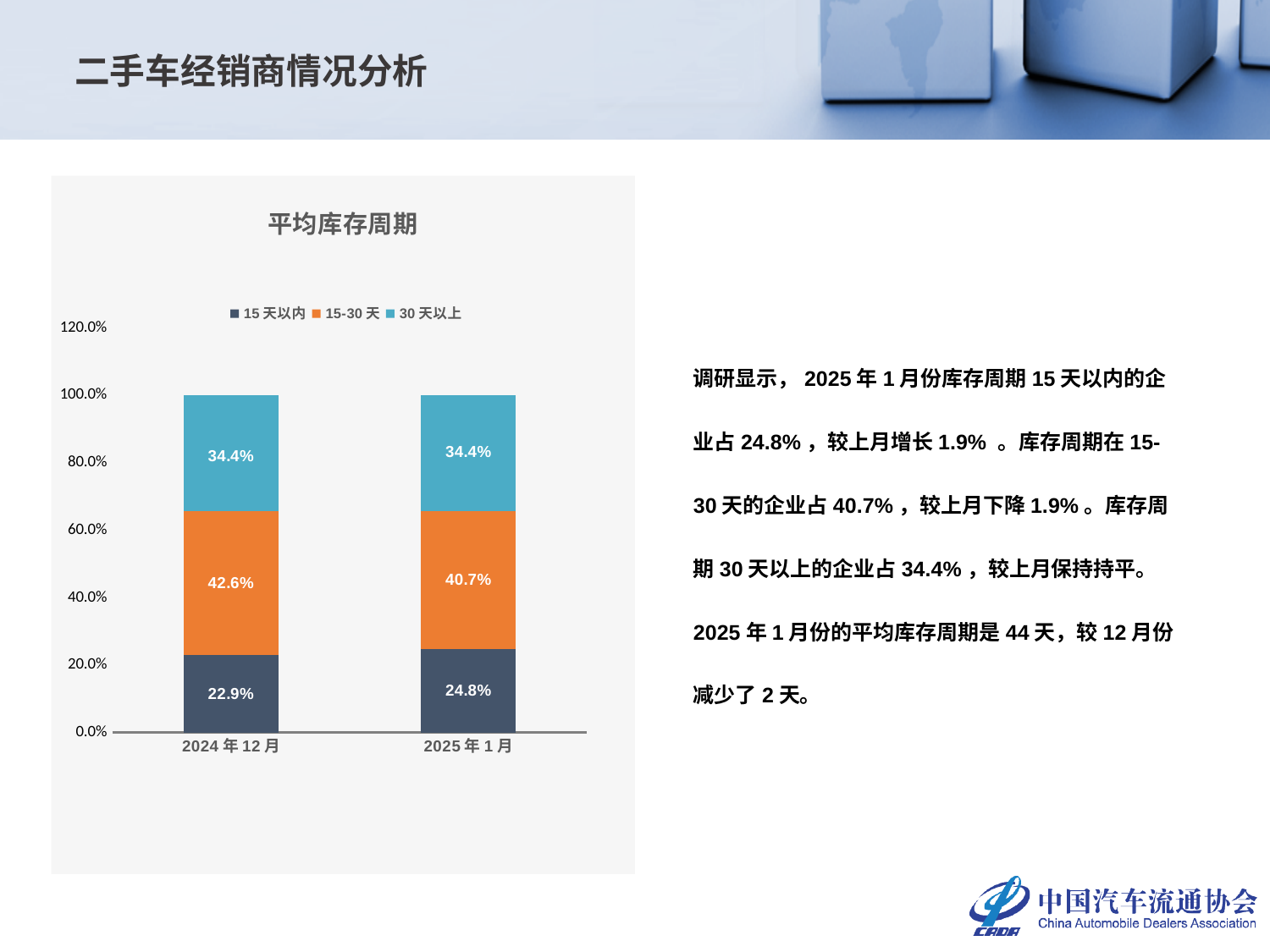

二手车经销商情况分析

### Chart: 平均库存周期

| Category | 15天以内 | 15-30天 | 30天以上 |
|---|---|---|---|
| 2024年12月 | 0.22940528634361237 | 0.4261894273127753 | 0.34440528634361234 |
| 2025年1月 | 0.2480968751286591 | 0.4074978385277286 | 0.34440528634361234 |
调研显示，2025年1月份库存周期15天以内的企业占24.8%，较上月增长1.9% 。库存周期在15-30天的企业占40.7%，较上月下降1.9%。库存周期30天以上的企业占34.4%，较上月保持持平。
2025年1月份的平均库存周期是44天，较12月份减少了2天。